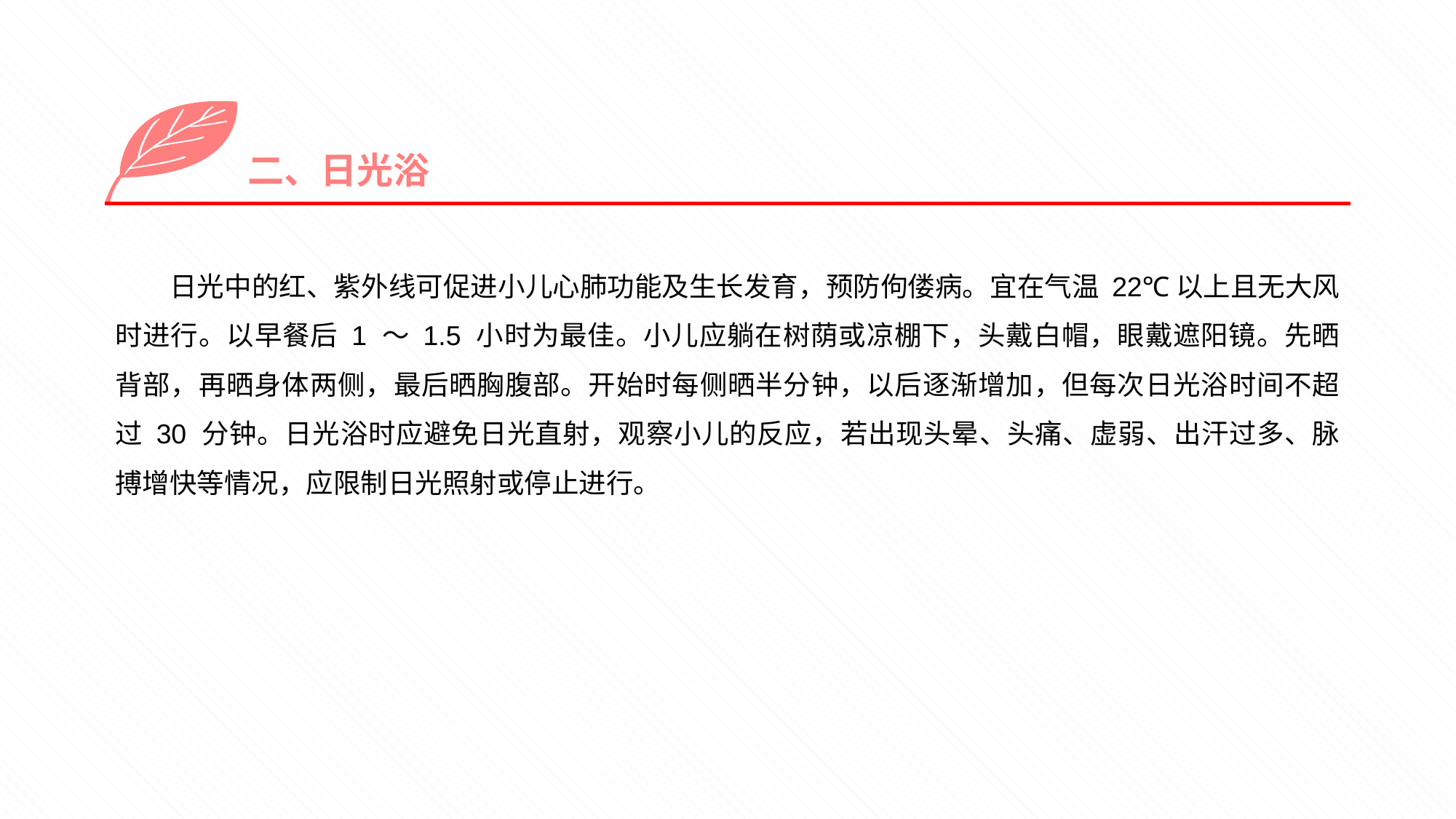

二、日光浴
日光中的红、紫外线可促进小儿心肺功能及生长发育，预防佝偻病。宜在气温 22℃以上且无大风时进行。以早餐后 1 ～ 1.5 小时为最佳。小儿应躺在树荫或凉棚下，头戴白帽，眼戴遮阳镜。先晒背部，再晒身体两侧，最后晒胸腹部。开始时每侧晒半分钟，以后逐渐增加，但每次日光浴时间不超过 30 分钟。日光浴时应避免日光直射，观察小儿的反应，若出现头晕、头痛、虚弱、出汗过多、脉搏增快等情况，应限制日光照射或停止进行。